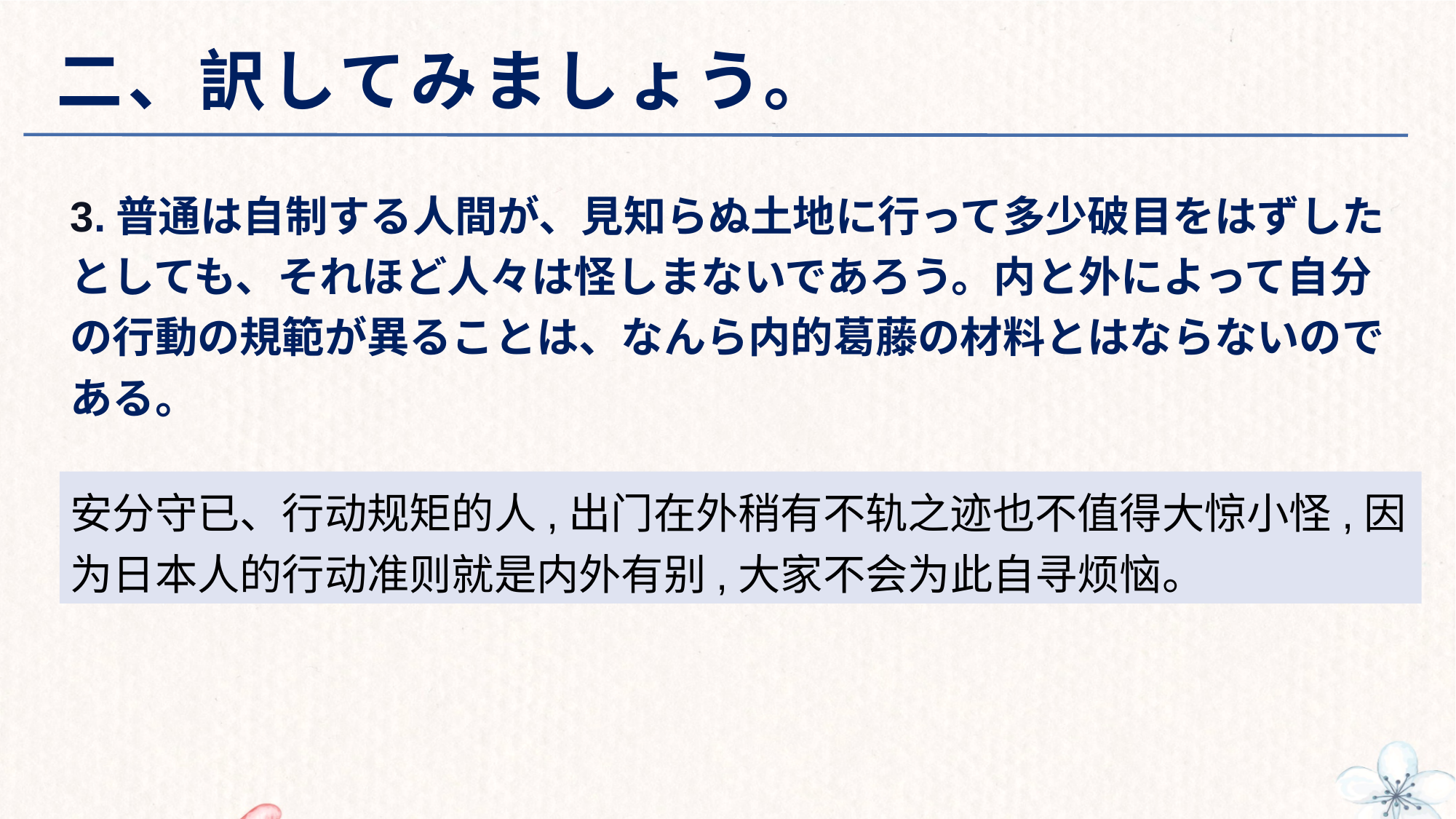

# 二、訳してみましょう。
3.普通は自制する人間が、見知らぬ土地に行って多少破目をはずしたとしても、それほど人々は怪しまないであろう。内と外によって自分の行動の規範が異ることは、なんら内的葛藤の材料とはならないのである。
安分守已、行动规矩的人,出门在外稍有不轨之迹也不值得大惊小怪,因为日本人的行动准则就是内外有别,大家不会为此自寻烦恼。